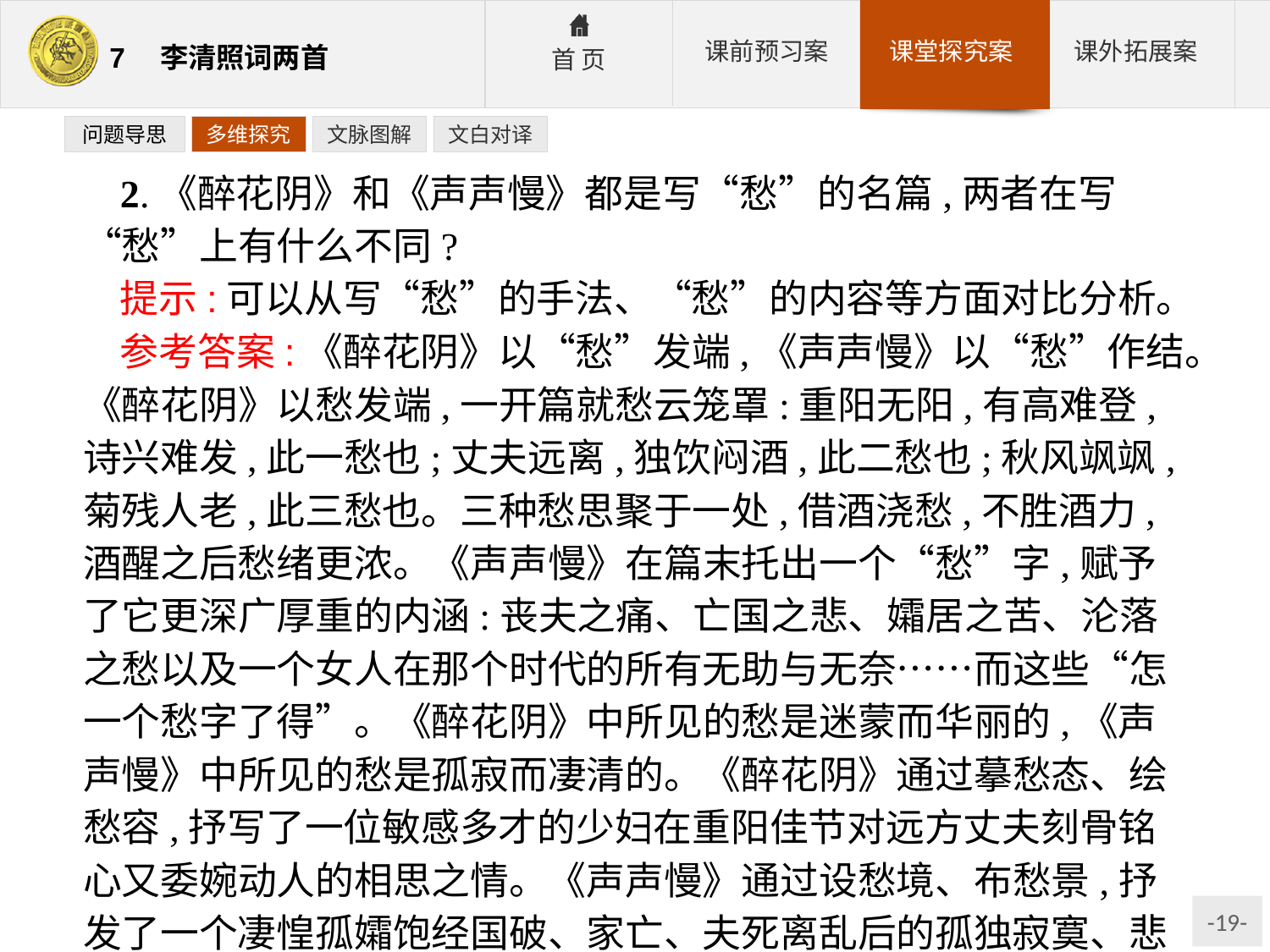

问题导思
多维探究
文脉图解
文白对译
2.《醉花阴》和《声声慢》都是写“愁”的名篇,两者在写“愁”上有什么不同?
提示:可以从写“愁”的手法、“愁”的内容等方面对比分析。
参考答案:《醉花阴》以“愁”发端,《声声慢》以“愁”作结。《醉花阴》以愁发端,一开篇就愁云笼罩:重阳无阳,有高难登,诗兴难发,此一愁也;丈夫远离,独饮闷酒,此二愁也;秋风飒飒,菊残人老,此三愁也。三种愁思聚于一处,借酒浇愁,不胜酒力,酒醒之后愁绪更浓。《声声慢》在篇末托出一个“愁”字,赋予了它更深广厚重的内涵:丧夫之痛、亡国之悲、孀居之苦、沦落之愁以及一个女人在那个时代的所有无助与无奈……而这些“怎一个愁字了得”。《醉花阴》中所见的愁是迷蒙而华丽的,《声声慢》中所见的愁是孤寂而凄清的。《醉花阴》通过摹愁态、绘愁容,抒写了一位敏感多才的少妇在重阳佳节对远方丈夫刻骨铭心又委婉动人的相思之情。《声声慢》通过设愁境、布愁景,抒发了一个凄惶孤孀饱经国破、家亡、夫死离乱后的孤独寂寞、悲凉愁苦的心绪。